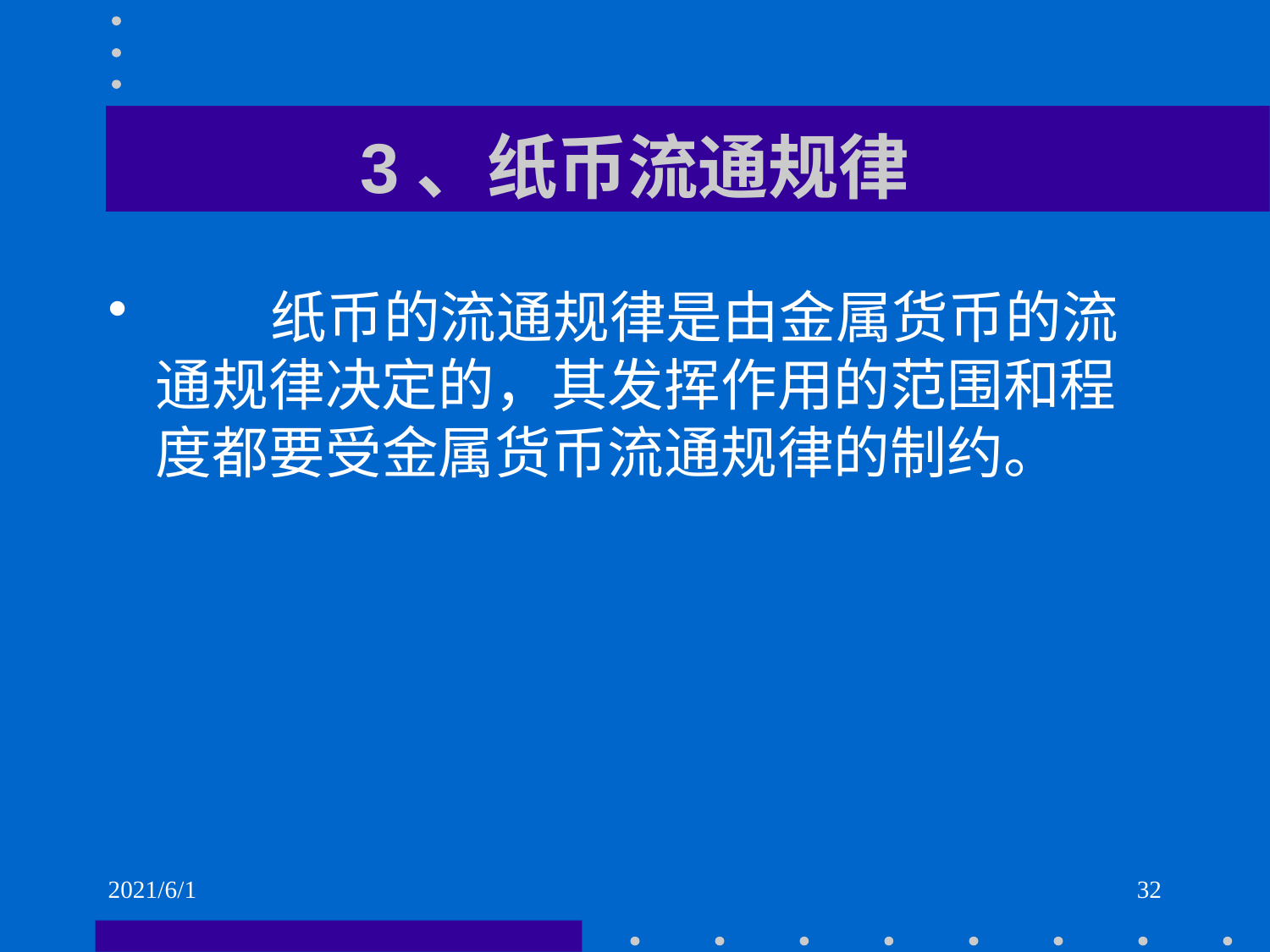

# 3、纸币流通规律
        纸币的流通规律是由金属货币的流通规律决定的，其发挥作用的范围和程度都要受金属货币流通规律的制约。
2021/6/1
32